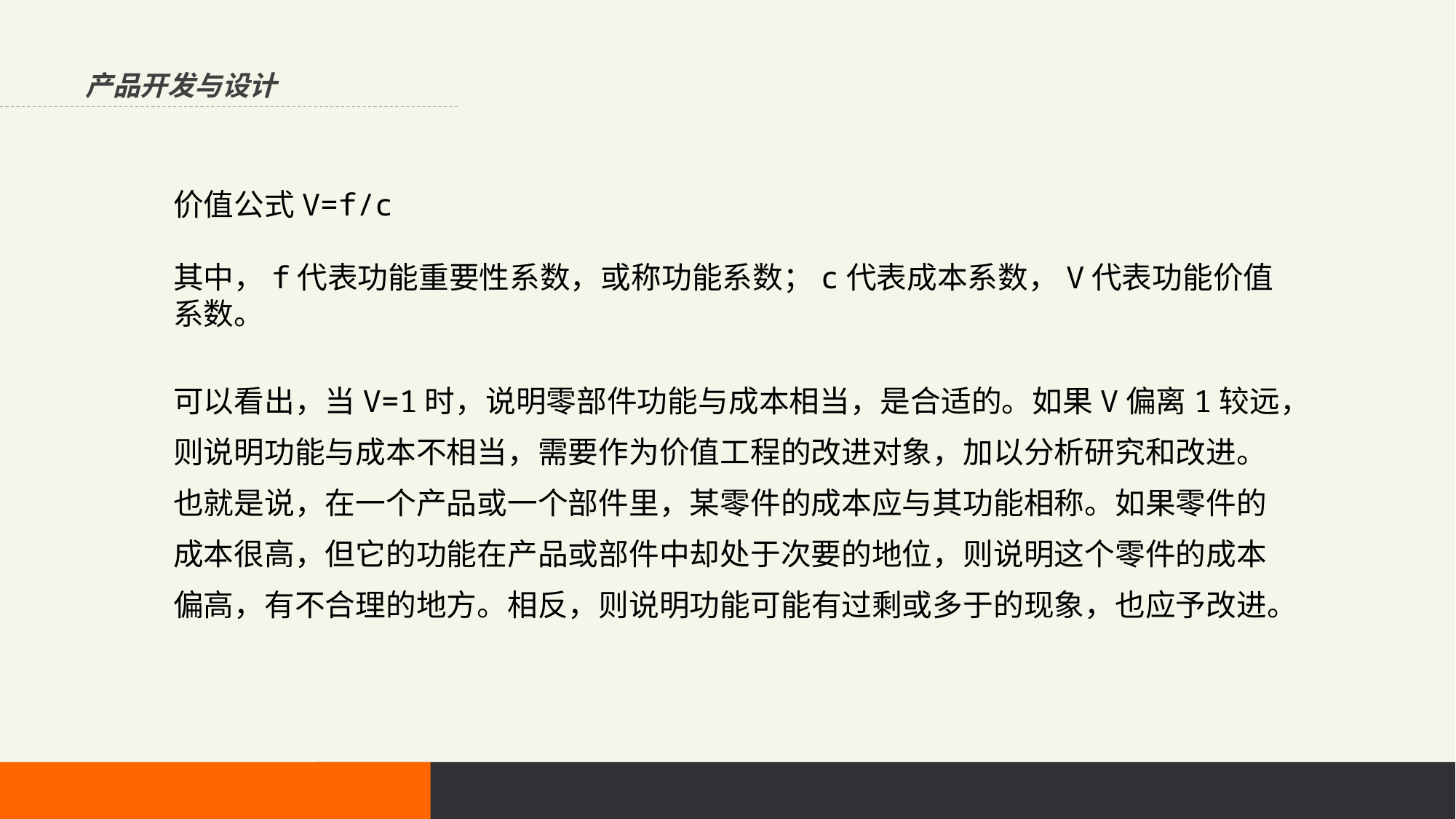

产品开发与设计
价值公式V=f/c 其中，f代表功能重要性系数，或称功能系数；c代表成本系数，V代表功能价值系数。可以看出，当V=1时，说明零部件功能与成本相当，是合适的。如果V偏离1较远，则说明功能与成本不相当，需要作为价值工程的改进对象，加以分析研究和改进。也就是说，在一个产品或一个部件里，某零件的成本应与其功能相称。如果零件的成本很高，但它的功能在产品或部件中却处于次要的地位，则说明这个零件的成本偏高，有不合理的地方。相反，则说明功能可能有过剩或多于的现象，也应予改进。